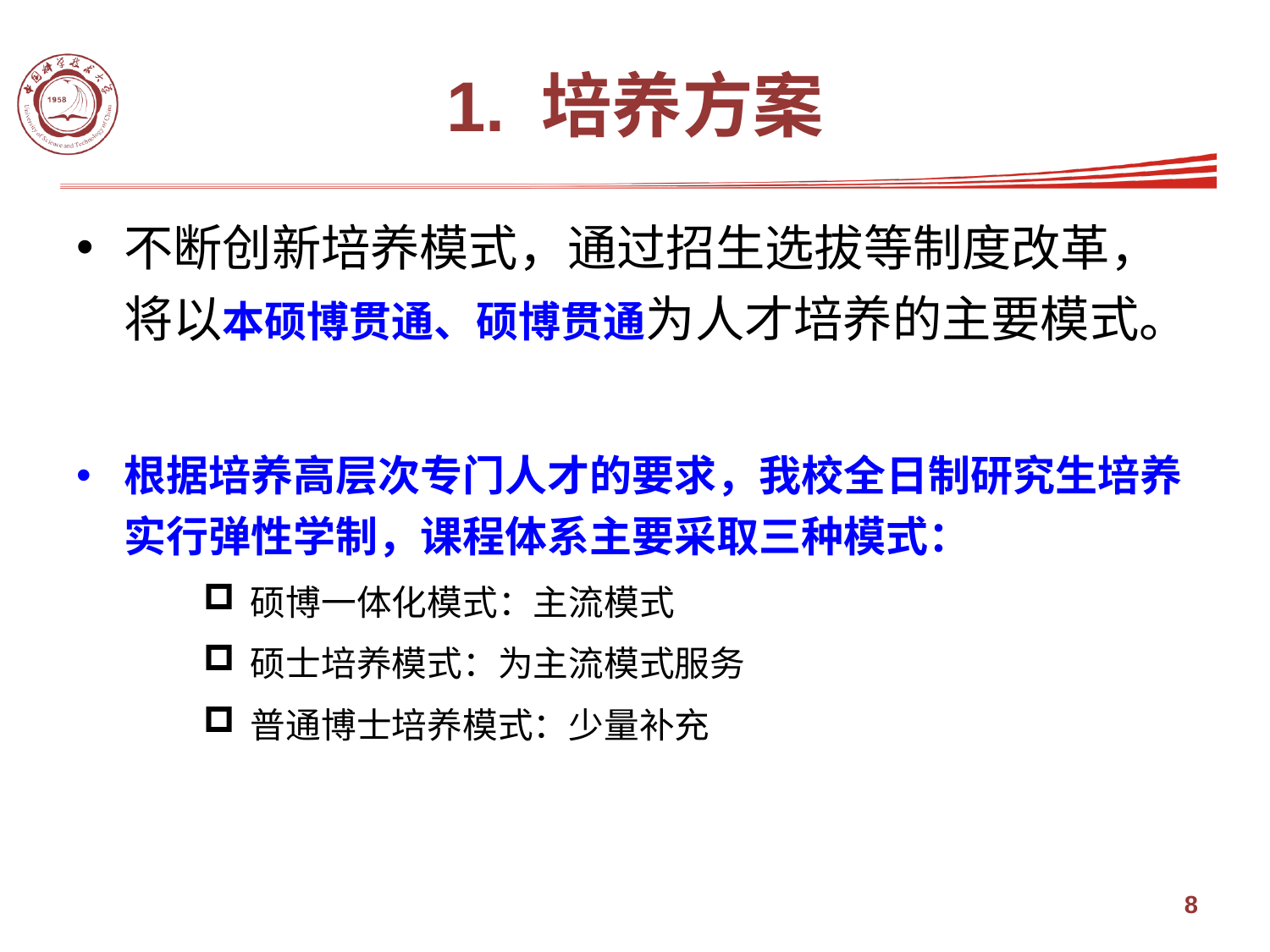

# 1. 培养方案
不断创新培养模式，通过招生选拔等制度改革，将以本硕博贯通、硕博贯通为人才培养的主要模式。

根据培养高层次专门人才的要求，我校全日制研究生培养实行弹性学制，课程体系主要采取三种模式：
硕博一体化模式：主流模式
硕士培养模式：为主流模式服务
普通博士培养模式：少量补充